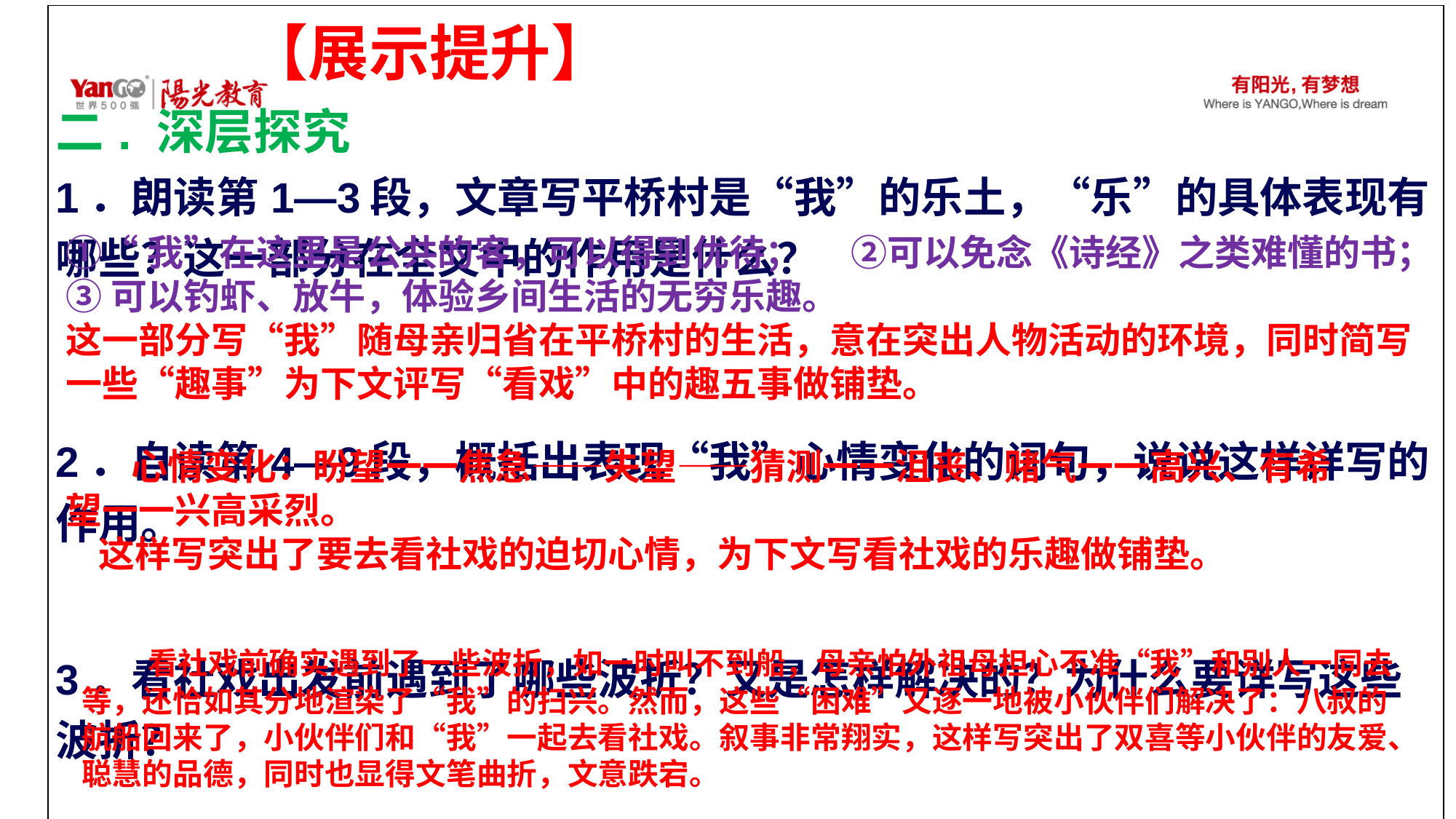

| 【展示提升】 二. 深层探究 1．朗读第1—3段，文章写平桥村是“我”的乐土，“乐”的具体表现有哪些？这一部分在全文中的作用是什么？ 2．自读第4—9段，概括出表现“我”心情变化的词句，说说这样详写的作用。 3．看社戏出发前遇到了哪些波折？又是怎样解决的？为什么要详写这些波折？ |
| --- |
①“我”在这里是公共的客，可以得到优待；      ②可以免念《诗经》之类难懂的书；
③可以钓虾、放牛，体验乡间生活的无穷乐趣。
这一部分写“我”随母亲归省在平桥村的生活，意在突出人物活动的环境，同时简写一些“趣事”为下文评写“看戏”中的趣五事做铺垫。
       心情变化：盼望一一焦急——失望——猜测一一沮丧、赌气一一高兴、有希望一一兴高采烈。
   这样写突出了要去看社戏的迫切心情，为下文写看社戏的乐趣做铺垫。
       看社戏前确实遇到了一些波折，如一时叫不到船，母亲怕外祖母担心不准“我”和别人一同去等，还恰如其分地渲染了“我”的扫兴。然而，这些“困难”又逐一地被小伙伴们解决了：八叔的航船回来了，小伙伴们和“我”一起去看社戏。叙事非常翔实，这样写突出了双喜等小伙伴的友爱、聪慧的品德，同时也显得文笔曲折，文意跌宕。